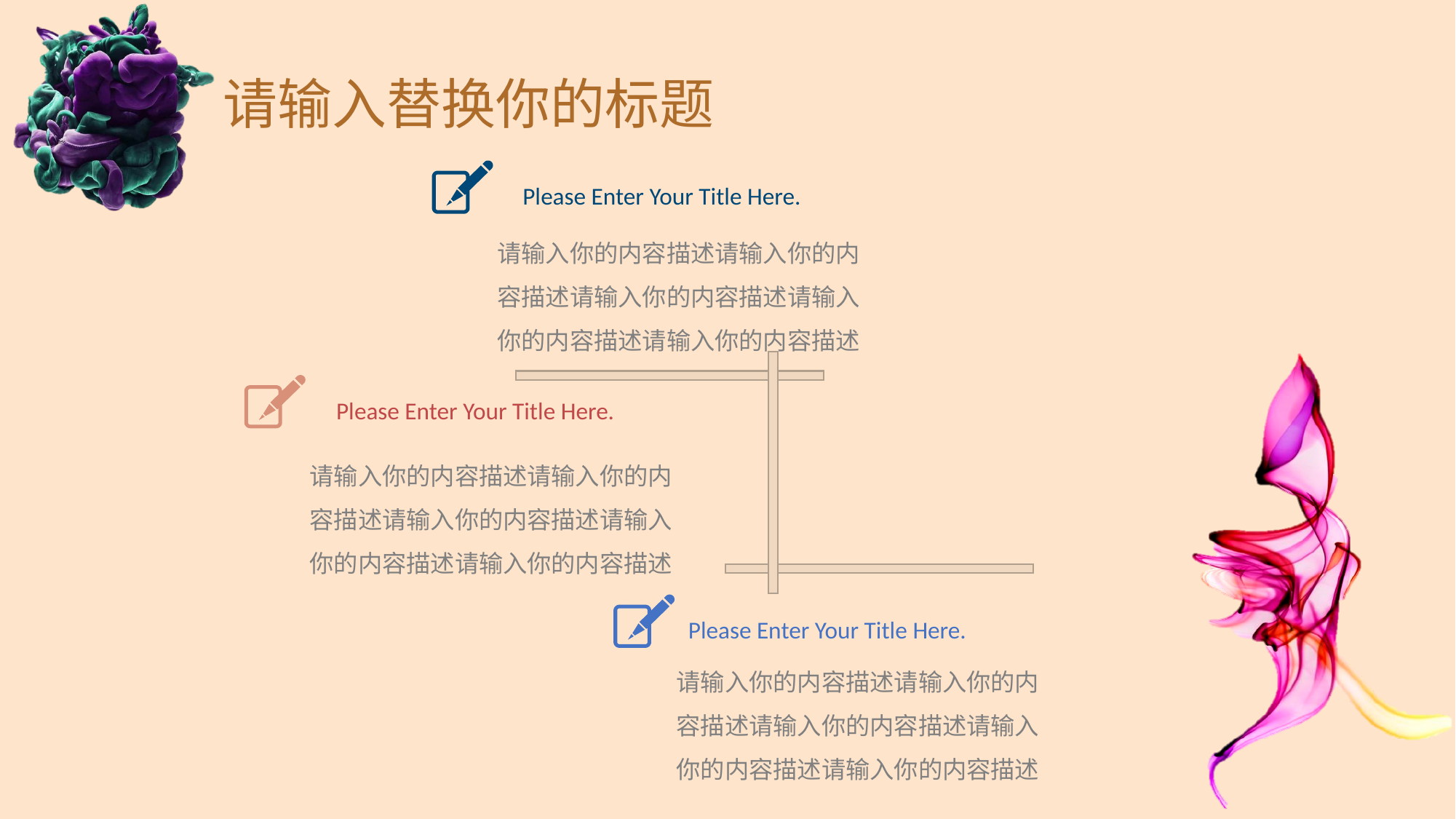

请输入替换你的标题

Please Enter Your Title Here.
请输入你的内容描述请输入你的内容描述请输入你的内容描述请输入你的内容描述请输入你的内容描述

Please Enter Your Title Here.
请输入你的内容描述请输入你的内容描述请输入你的内容描述请输入你的内容描述请输入你的内容描述

Please Enter Your Title Here.
请输入你的内容描述请输入你的内容描述请输入你的内容描述请输入你的内容描述请输入你的内容描述